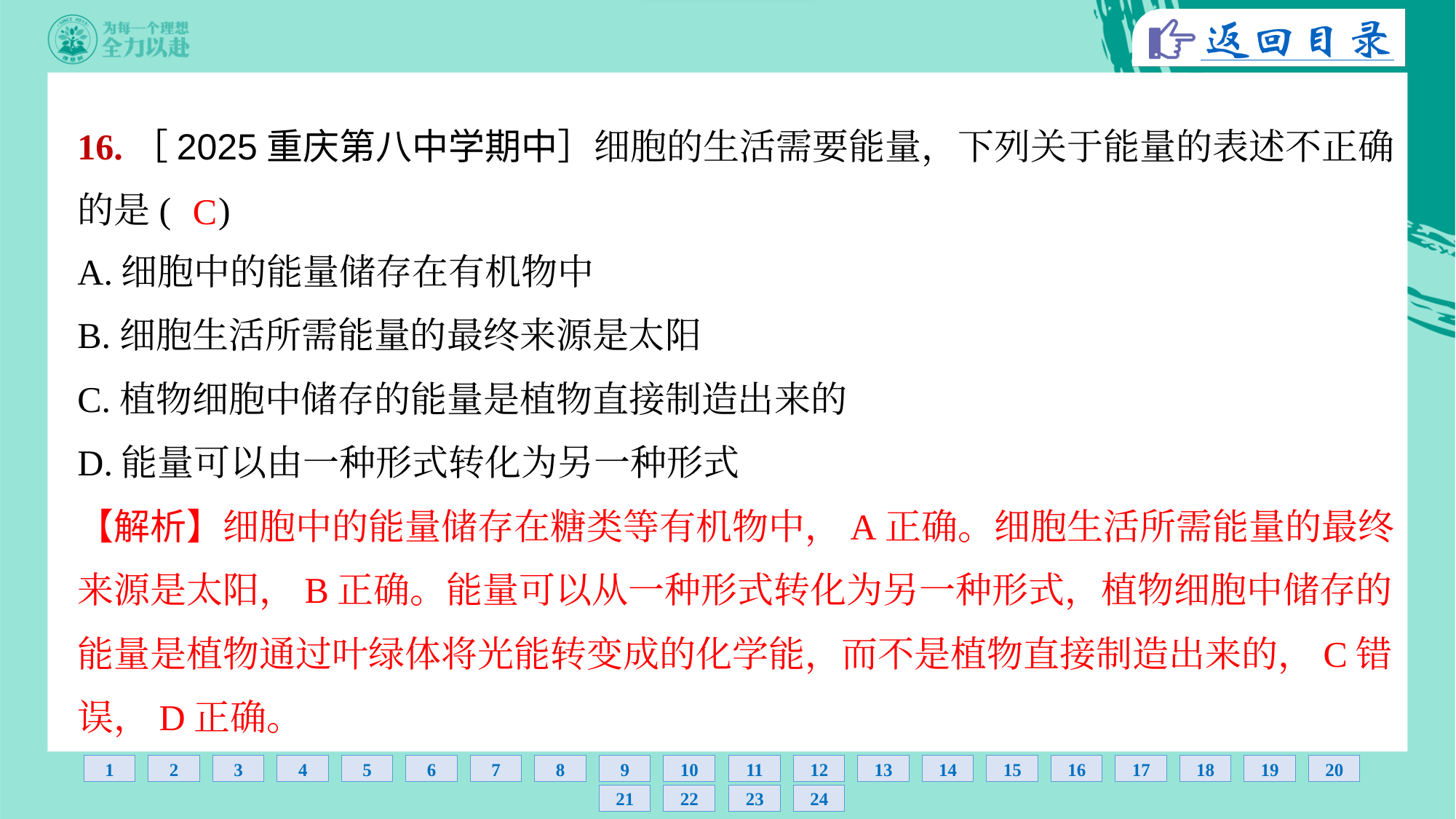

16.［2025重庆第八中学期中］细胞的生活需要能量，下列关于能量的表述不正确
的是(     )
C
A.细胞中的能量储存在有机物中
B.细胞生活所需能量的最终来源是太阳
C.植物细胞中储存的能量是植物直接制造出来的
D.能量可以由一种形式转化为另一种形式
【解析】细胞中的能量储存在糖类等有机物中，A正确。细胞生活所需能量的最终
来源是太阳，B正确。能量可以从一种形式转化为另一种形式，植物细胞中储存的
能量是植物通过叶绿体将光能转变成的化学能，而不是植物直接制造出来的，C错
误，D正确。